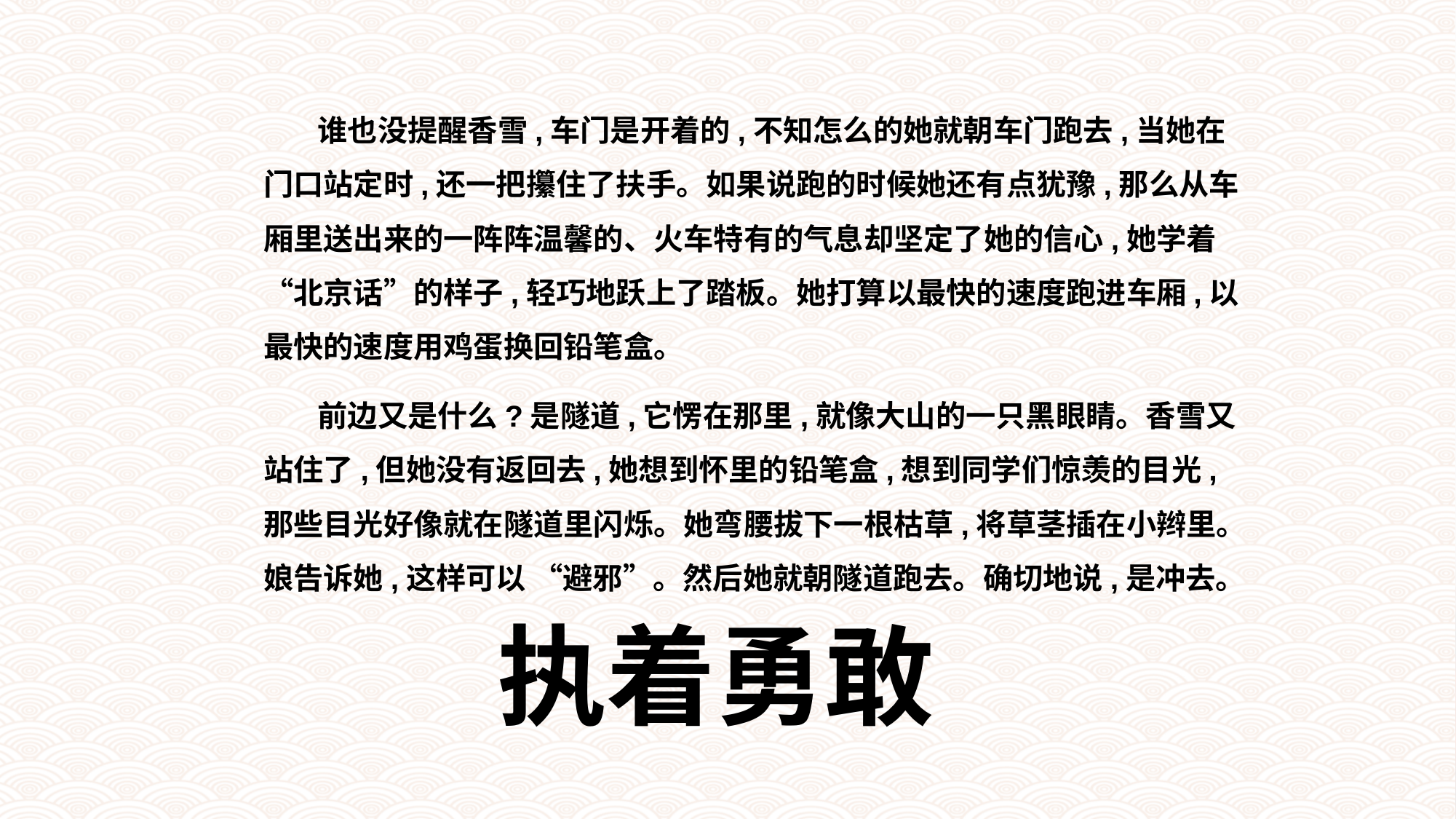

谁也没提醒香雪,车门是开着的,不知怎么的她就朝车门跑去,当她在门口站定时,还一把攥住了扶手。如果说跑的时候她还有点犹豫,那么从车厢里送出来的一阵阵温馨的、火车特有的气息却坚定了她的信心,她学着“北京话”的样子,轻巧地跃上了踏板。她打算以最快的速度跑进车厢,以最快的速度用鸡蛋换回铅笔盒。
       前边又是什么?是隧道,它愣在那里,就像大山的一只黑眼睛。香雪又站住了,但她没有返回去,她想到怀里的铅笔盒,想到同学们惊羡的目光,那些目光好像就在隧道里闪烁。她弯腰拔下一根枯草,将草茎插在小辫里。娘告诉她,这样可以 “避邪”。然后她就朝隧道跑去。确切地说,是冲去。
执着勇敢